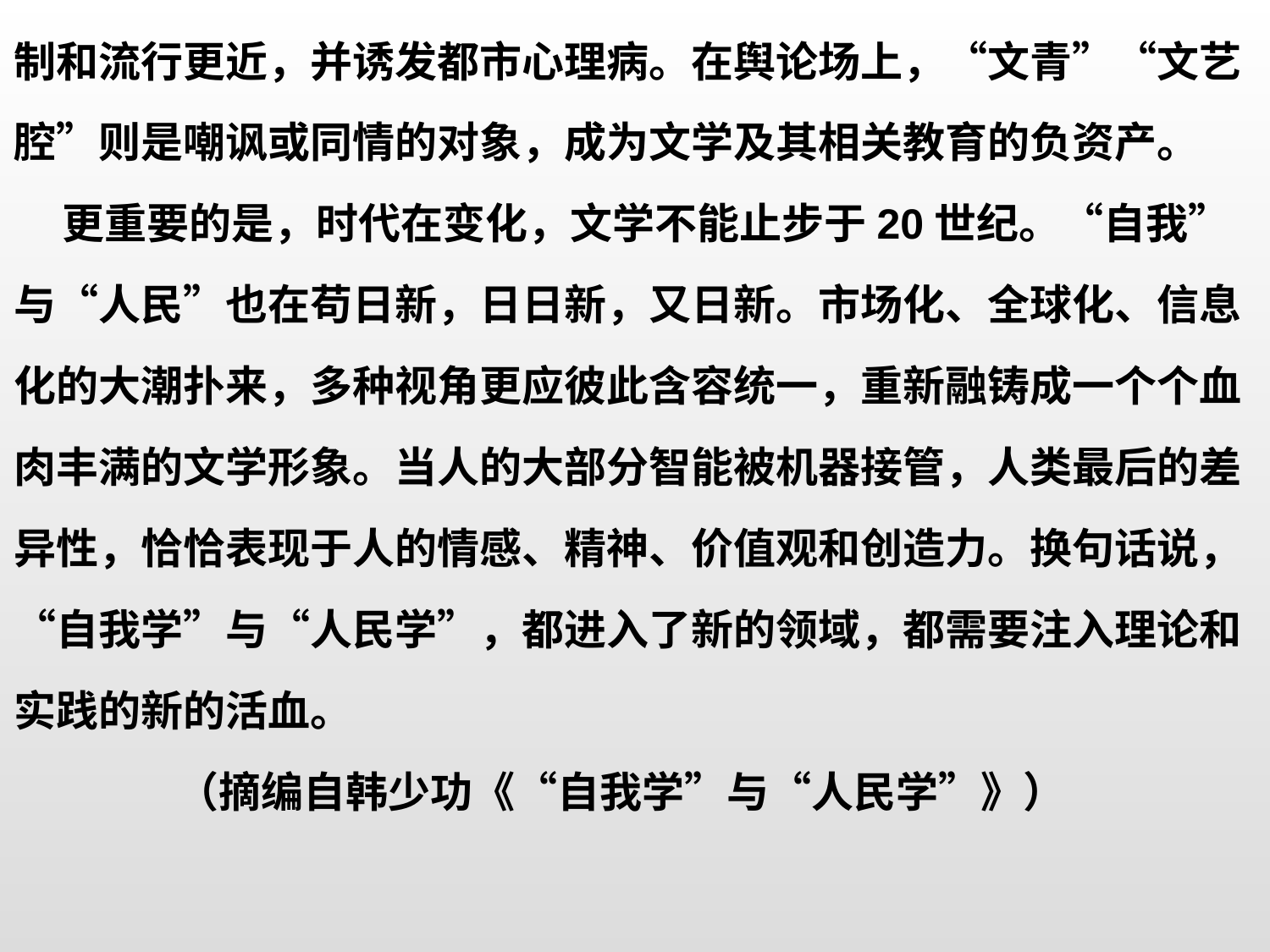

制和流行更近，并诱发都市心理病。在舆论场上，“文青”“文艺腔”则是嘲讽或同情的对象，成为文学及其相关教育的负资产。
    更重要的是，时代在变化，文学不能止步于20世纪。“自我”与“人民”也在苟日新，日日新，又日新。市场化、全球化、信息化的大潮扑来，多种视角更应彼此含容统一，重新融铸成一个个血肉丰满的文学形象。当人的大部分智能被机器接管，人类最后的差异性，恰恰表现于人的情感、精神、价值观和创造力。换句话说，“自我学”与“人民学”，都进入了新的领域，都需要注入理论和实践的新的活血。
                （摘编自韩少功《“自我学”与“人民学”》）